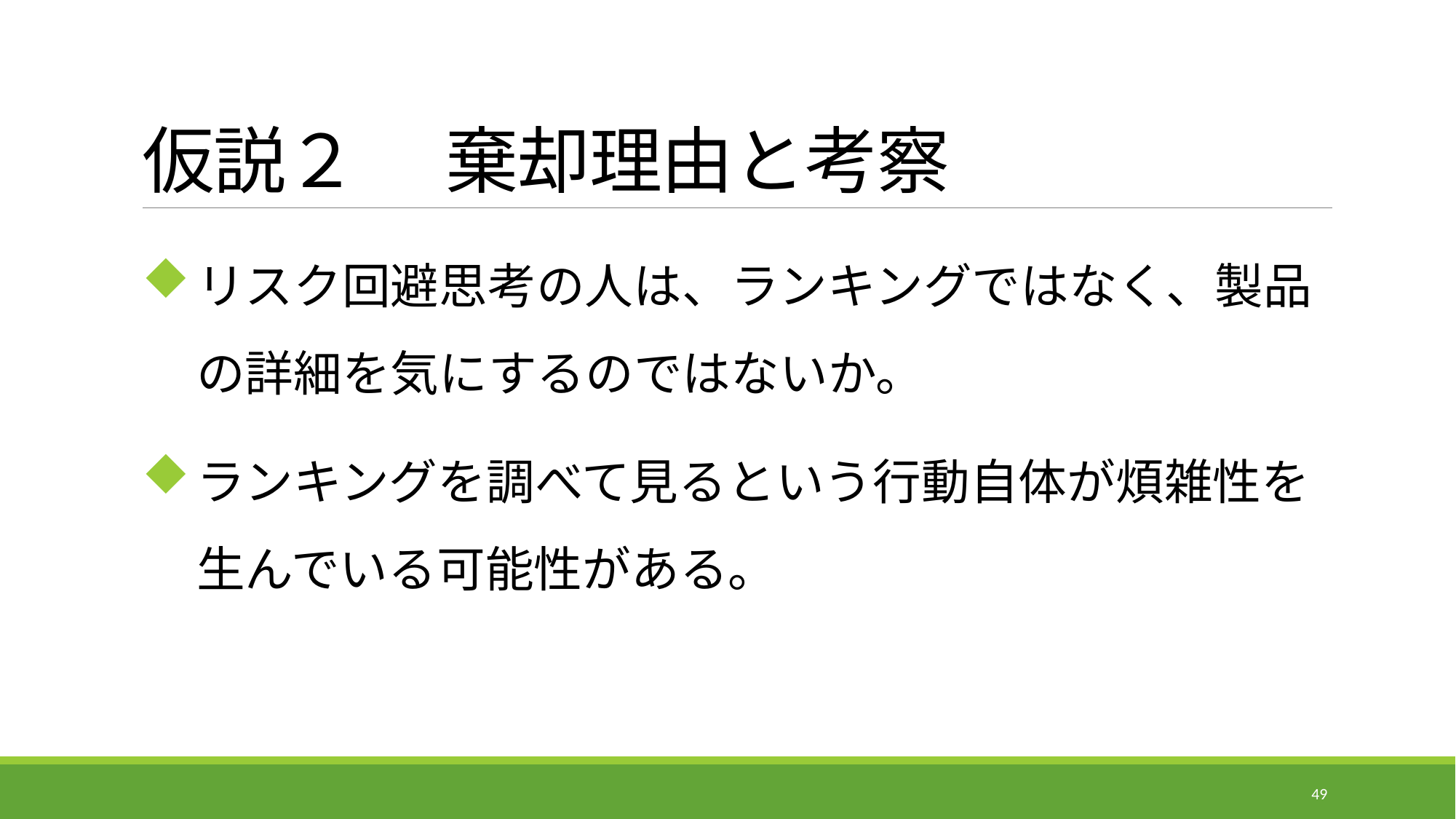

# 仮説２ 　棄却理由と考察
リスク回避思考の人は、ランキングではなく、製品の詳細を気にするのではないか。
ランキングを調べて見るという行動自体が煩雑性を生んでいる可能性がある。
49